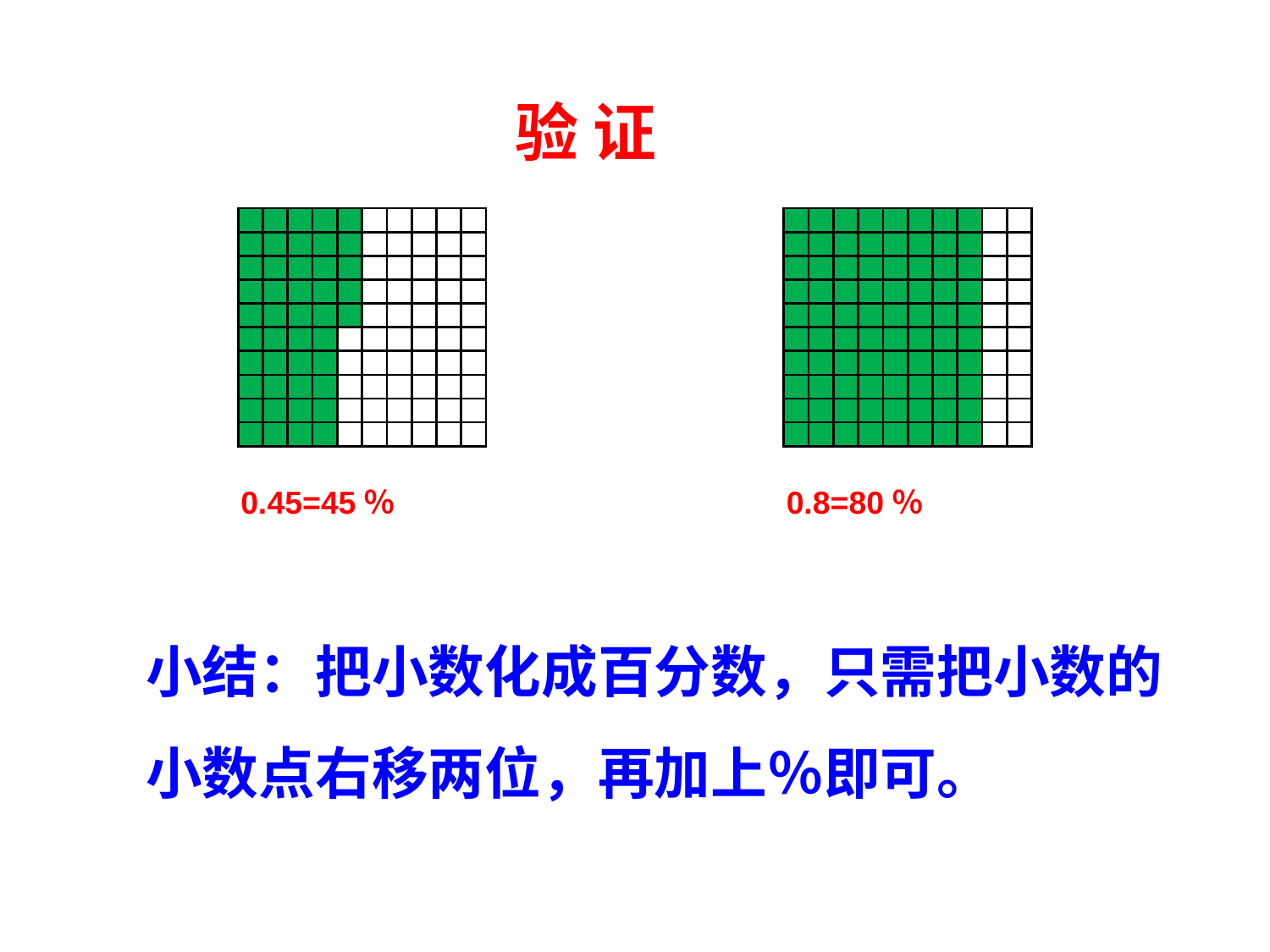

验 证
|  |  |  |  |  |  |  |  |  |  |
| --- | --- | --- | --- | --- | --- | --- | --- | --- | --- |
|  |  |  |  |  |  |  |  |  |  |
|  |  |  |  |  |  |  |  |  |  |
|  |  |  |  |  |  |  |  |  |  |
|  |  |  |  |  |  |  |  |  |  |
|  |  |  |  |  |  |  |  |  |  |
|  |  |  |  |  |  |  |  |  |  |
|  |  |  |  |  |  |  |  |  |  |
|  |  |  |  |  |  |  |  |  |  |
|  |  |  |  |  |  |  |  |  |  |
|  |  |  |  |  |  |  |  |  |  |
| --- | --- | --- | --- | --- | --- | --- | --- | --- | --- |
|  |  |  |  |  |  |  |  |  |  |
|  |  |  |  |  |  |  |  |  |  |
|  |  |  |  |  |  |  |  |  |  |
|  |  |  |  |  |  |  |  |  |  |
|  |  |  |  |  |  |  |  |  |  |
|  |  |  |  |  |  |  |  |  |  |
|  |  |  |  |  |  |  |  |  |  |
|  |  |  |  |  |  |  |  |  |  |
|  |  |  |  |  |  |  |  |  |  |
0.45=45％
0.8=80％
小结：把小数化成百分数，只需把小数的小数点右移两位，再加上％即可。